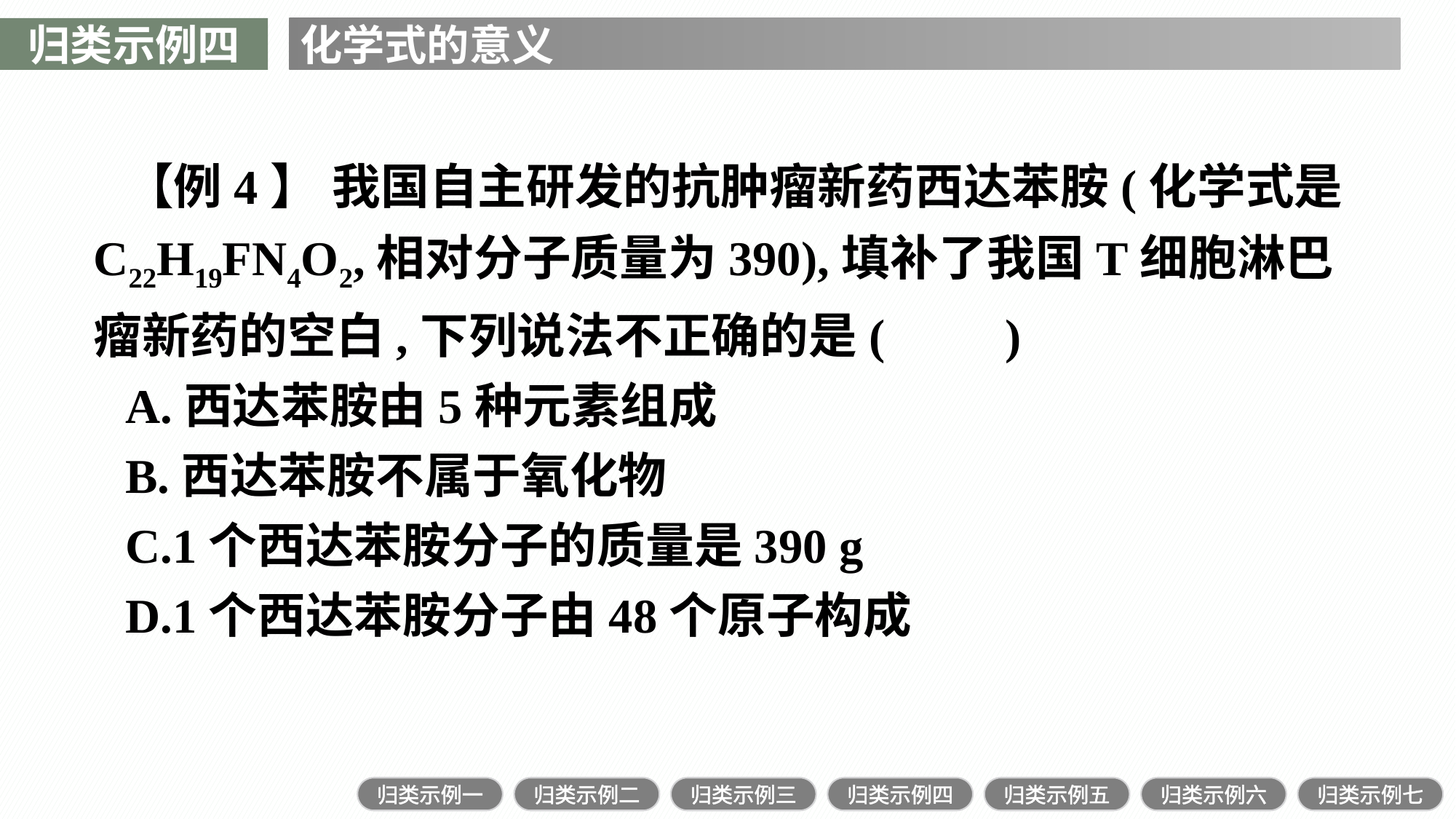

归类示例四
化学式的意义

【例4】 我国自主研发的抗肿瘤新药西达苯胺(化学式是C22H19FN4O2,相对分子质量为390),填补了我国T细胞淋巴瘤新药的空白,下列说法不正确的是(　　)
A.西达苯胺由5种元素组成
B.西达苯胺不属于氧化物
C.1个西达苯胺分子的质量是390 g
D.1个西达苯胺分子由48个原子构成